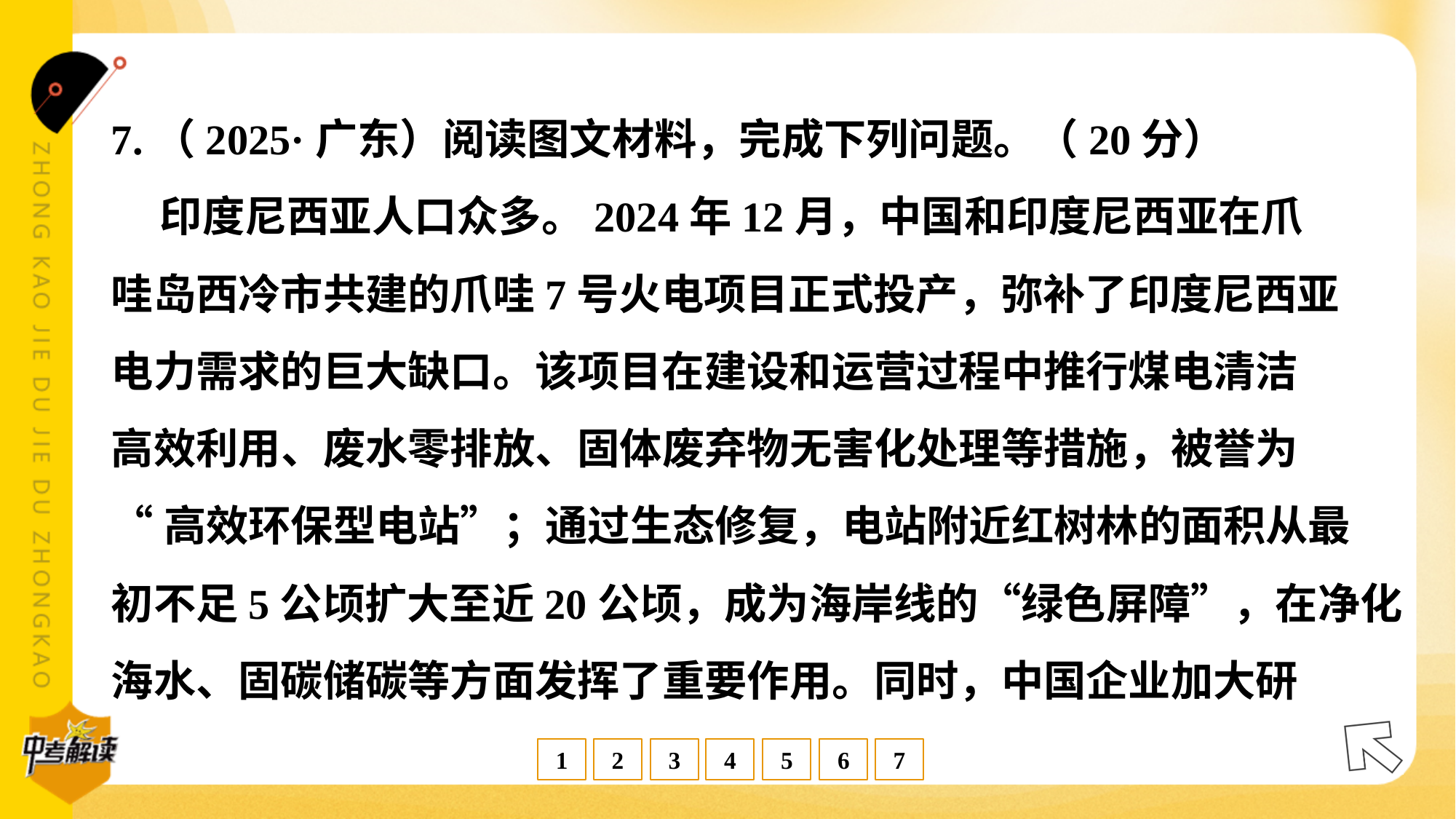

7.（2025·广东）阅读图文材料，完成下列问题。（20分）
    印度尼西亚人口众多。2024年12月，中国和印度尼西亚在爪
哇岛西冷市共建的爪哇7号火电项目正式投产，弥补了印度尼西亚
电力需求的巨大缺口。该项目在建设和运营过程中推行煤电清洁
高效利用、废水零排放、固体废弃物无害化处理等措施，被誉为
“高效环保型电站”；通过生态修复，电站附近红树林的面积从最
初不足5公顷扩大至近20公顷，成为海岸线的“绿色屏障”，在净化
海水、固碳储碳等方面发挥了重要作用。同时，中国企业加大研